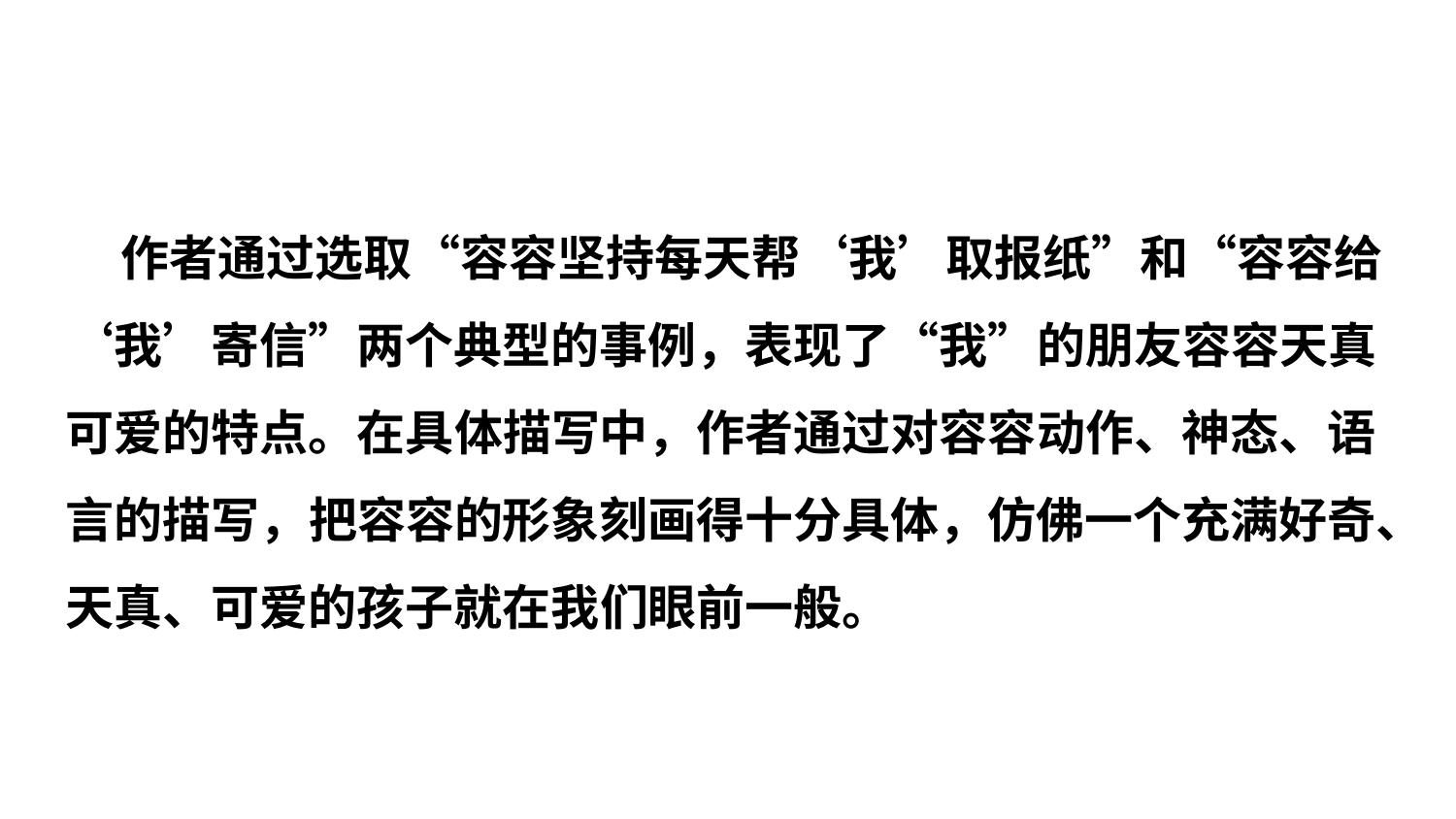

作者通过选取“容容坚持每天帮‘我’取报纸”和“容容给‘我’寄信”两个典型的事例，表现了“我”的朋友容容天真可爱的特点。在具体描写中，作者通过对容容动作、神态、语言的描写，把容容的形象刻画得十分具体，仿佛一个充满好奇、天真、可爱的孩子就在我们眼前一般。